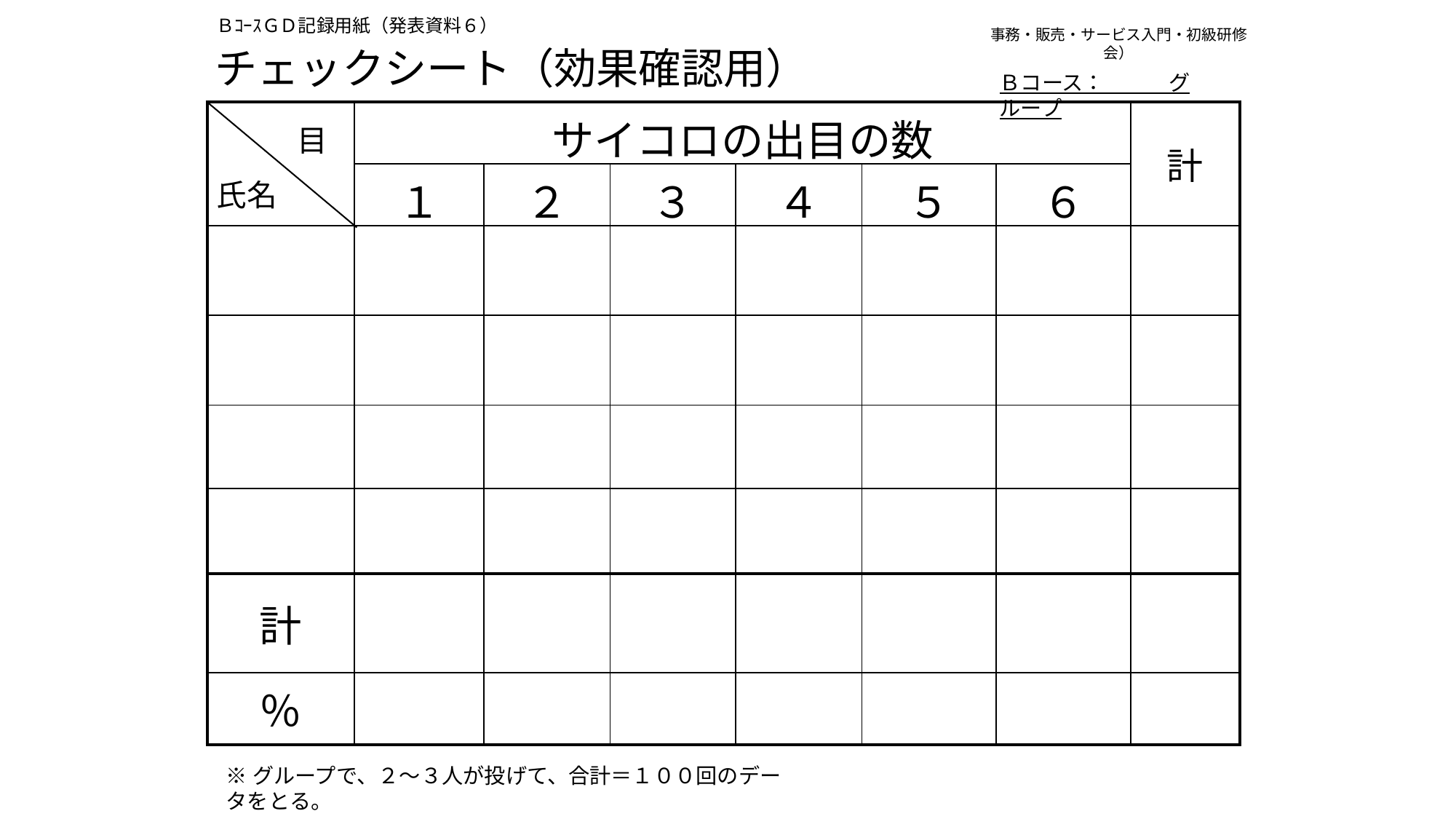

ＢｺｰｽＧＤ記録用紙（発表資料６）
事務・販売・サービス入門・初級研修会）
チェックシート（効果確認用）
Ｂコース：　　　グループ
|  | サイコロの出目の数 |  |  |  |  |  | 計 |
| --- | --- | --- | --- | --- | --- | --- | --- |
|  | １ | ２ | ３ | ４ | ５ | ６ |  |
|  |  |  |  |  |  |  |  |
|  |  |  |  |  |  |  |  |
|  |  |  |  |  |  |  |  |
|  |  |  |  |  |  |  |  |
| 計 |  |  |  |  |  |  |  |
| ％ |  |  |  |  |  |  |  |

目
氏名
※グループで、２～３人が投げて、合計＝１００回のデータをとる。